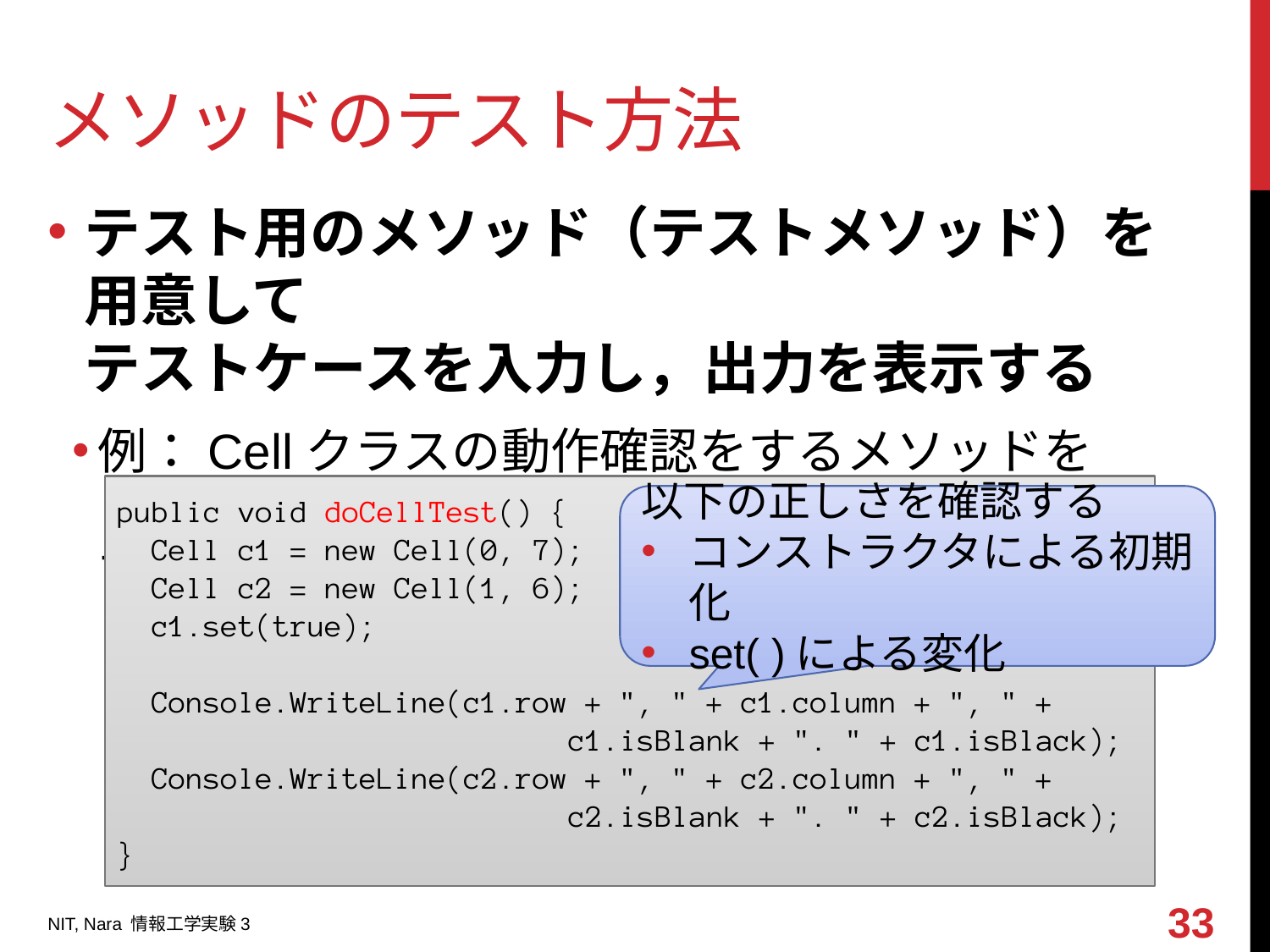

# メソッドのテスト方法
テスト用のメソッド（テストメソッド）を用意して
テストケースを入力し，出力を表示する
例：Cellクラスの動作確認をするメソッドを
     MainFormクラス内に作成し，起動時に呼び出す
public void doCellTest() {
  Cell c1 = new Cell(0, 7);
  Cell c2 = new Cell(1, 6);
  c1.set(true);

  Console.WriteLine(c1.row + ", " + c1.column + ", " +
                          c1.isBlank + ". " + c1.isBlack);
  Console.WriteLine(c2.row + ", " + c2.column + ", " +
                          c2.isBlank + ". " + c2.isBlack);
}
以下の正しさを確認する
コンストラクタによる初期化
set( )による変化
33
NIT, Nara 情報工学実験3